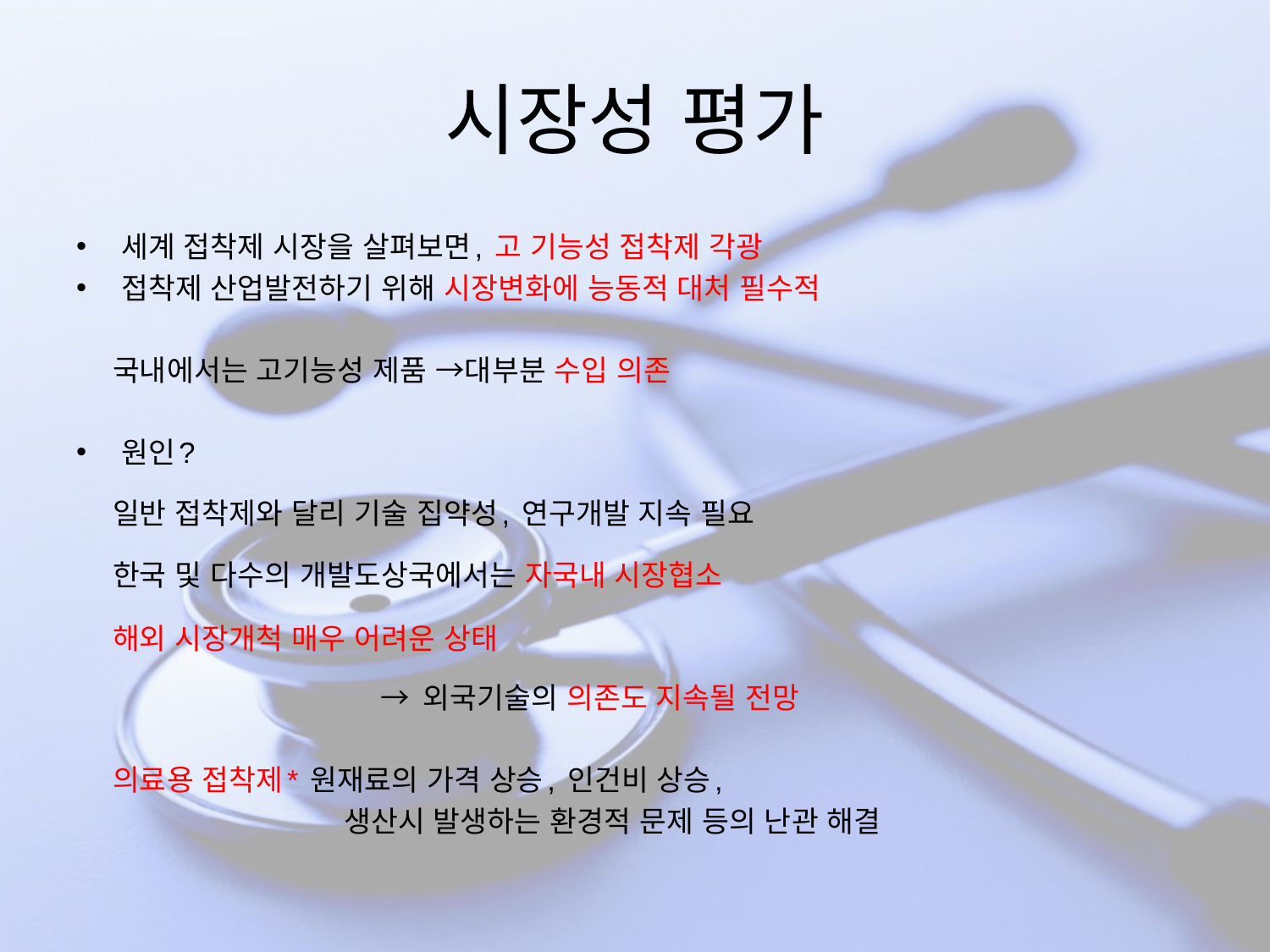

# 시장성 평가
세계 접착제 시장을 살펴보면, 고 기능성 접착제 각광
접착제 산업발전하기 위해 시장변화에 능동적 대처 필수적

    국내에서는 고기능성 제품 →대부분 수입 의존

원인?

    일반 접착제와 달리 기술 집약성, 연구개발 지속 필요

    한국 및 다수의 개발도상국에서는 자국내 시장협소

    해외 시장개척 매우 어려운 상태

                                     → 외국기술의 의존도 지속될 전망

    의료용 접착제* 원재료의 가격 상승, 인건비 상승,
                                생산시 발생하는 환경적 문제 등의 난관 해결